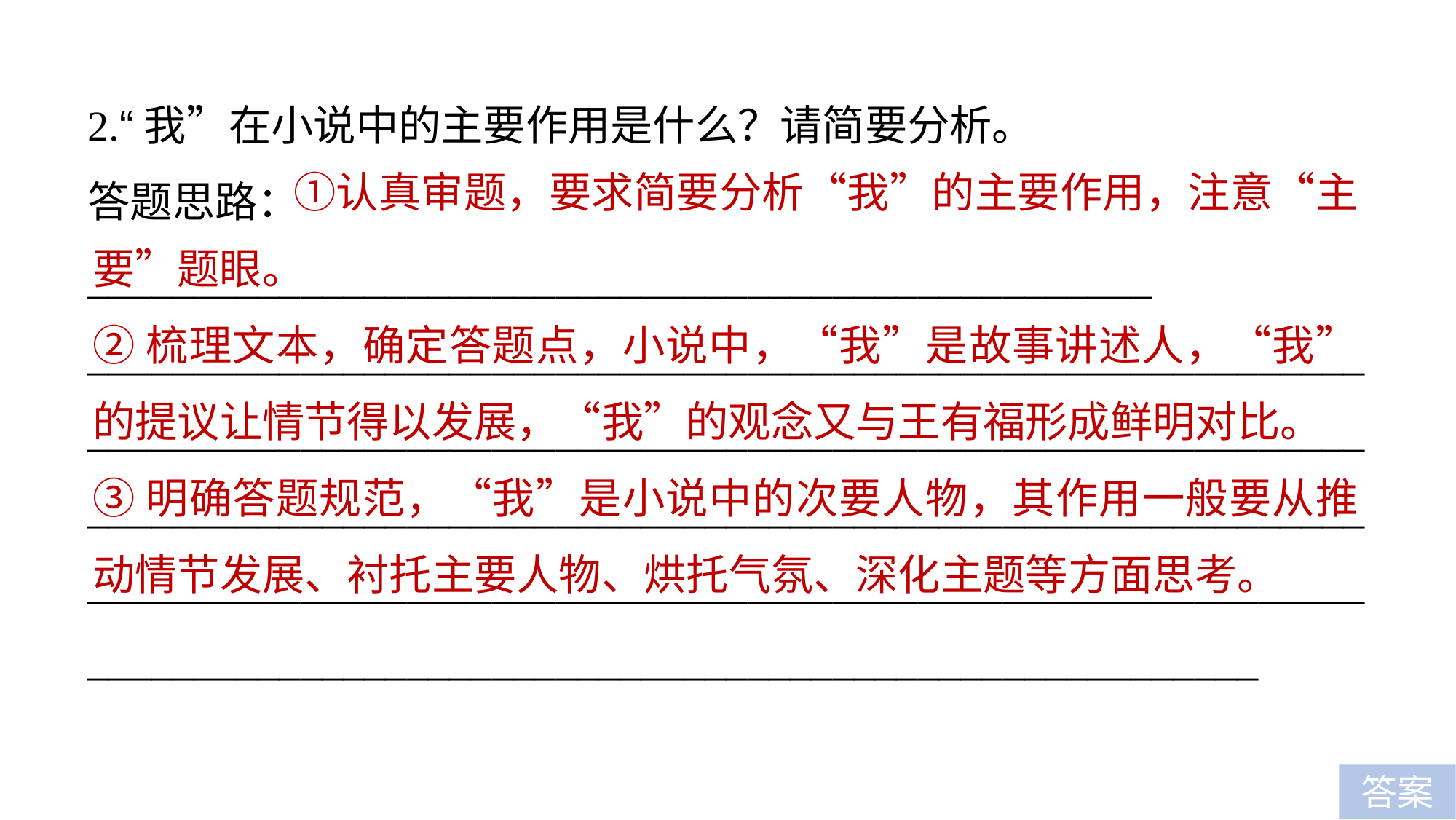

2.“我”在小说中的主要作用是什么？请简要分析。
答题思路：__________________________________________________
_______________________________________________________________________________________________________________________________________________________________________________________________________________________________________________________________________________________________________
   　            ①认真审题，要求简要分析“我”的主要作用，注意“主要”题眼。
②梳理文本，确定答题点，小说中，“我”是故事讲述人，“我”的提议让情节得以发展，“我”的观念又与王有福形成鲜明对比。
③明确答题规范，“我”是小说中的次要人物，其作用一般要从推动情节发展、衬托主要人物、烘托气氛、深化主题等方面思考。
答案